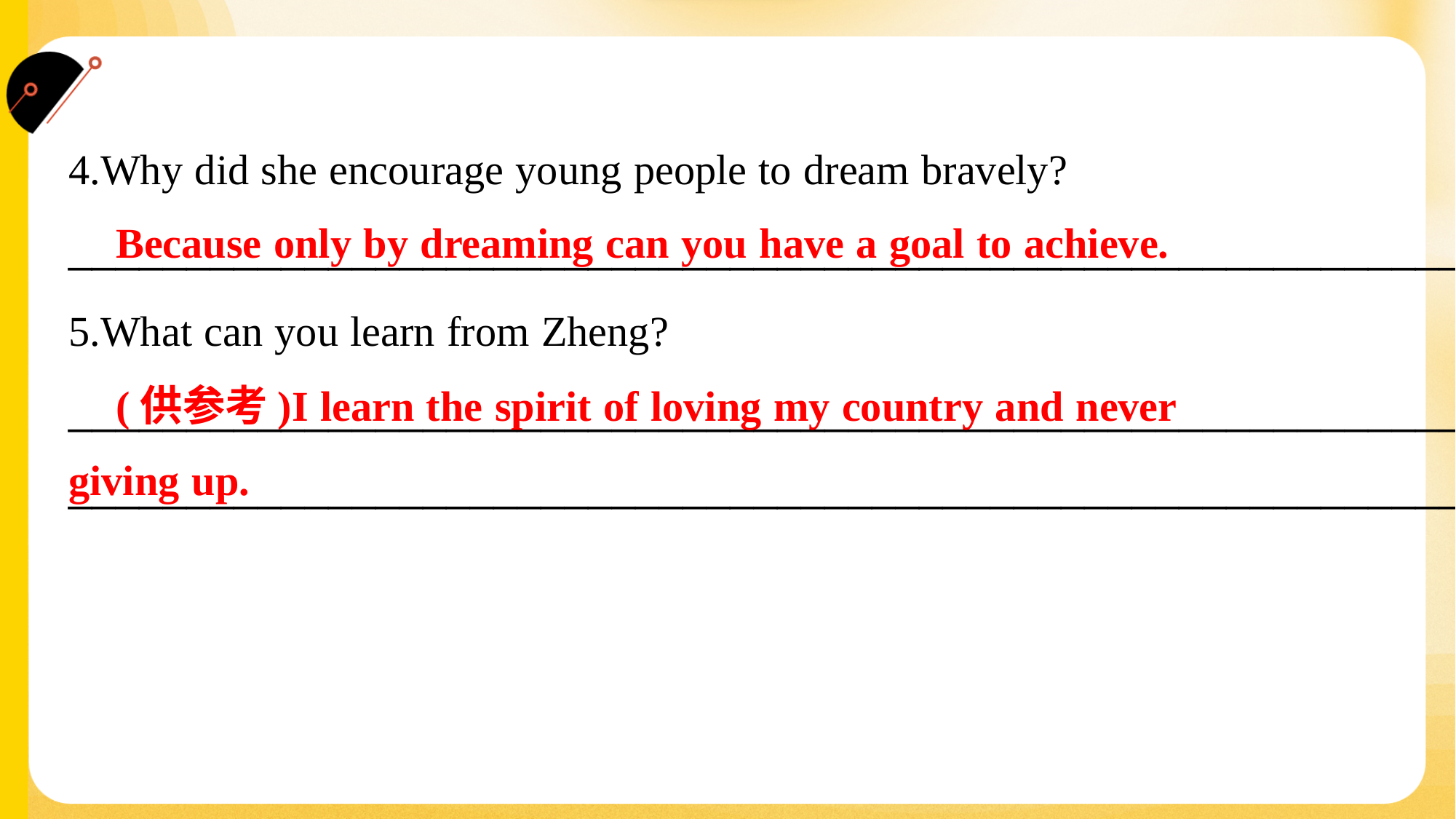

4.Why did she encourage young people to dream bravely?
______________________________________________________________

    Because only by dreaming can you have a goal to achieve.
5.What can you learn from Zheng?
______________________________________________________________
______________________________________________________________

    (供参考)I learn the spirit of loving my country and never
giving up.